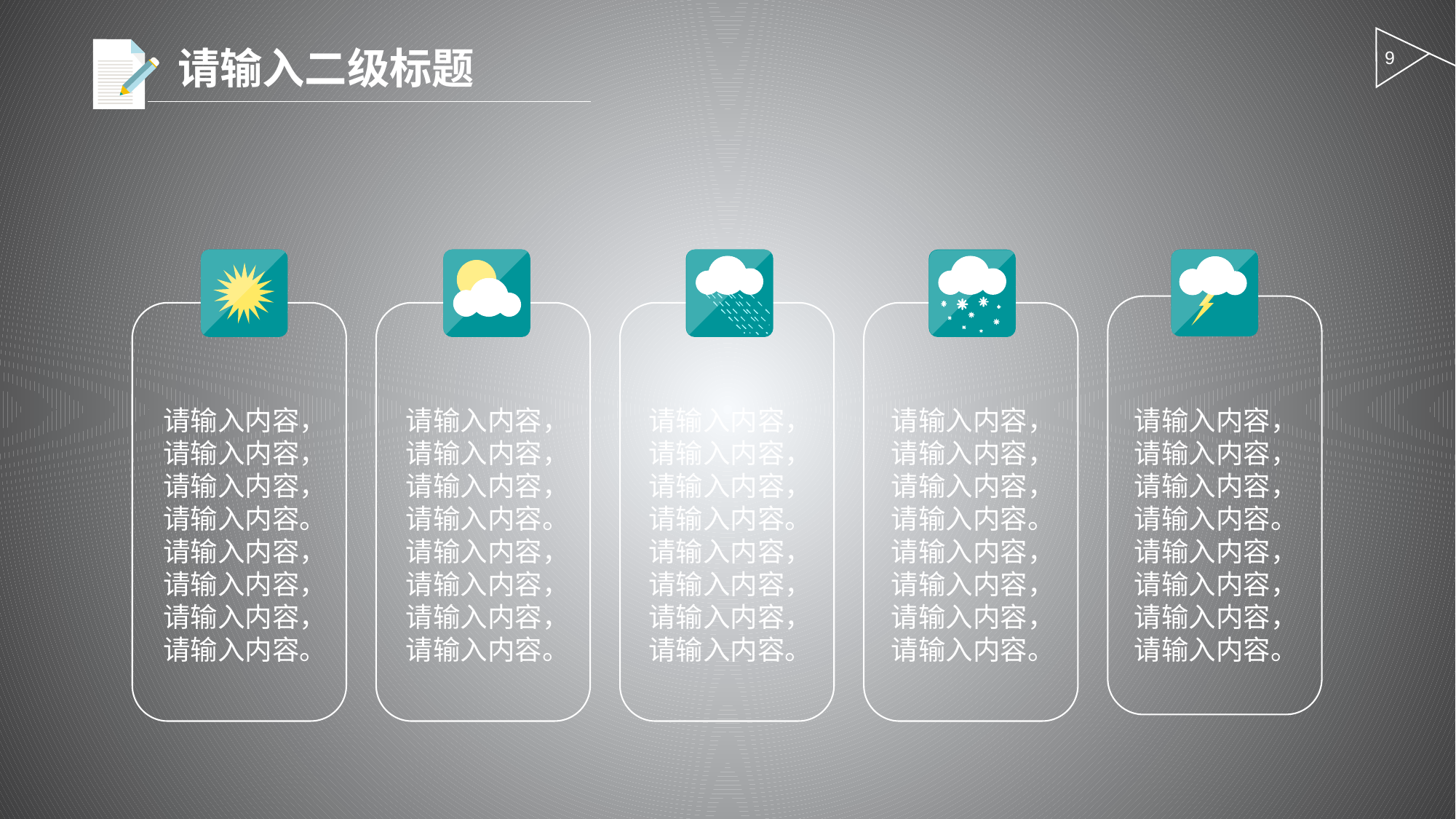

请输入二级标题
9

请输入内容，请输入内容，请输入内容，请输入内容。
请输入内容，请输入内容，请输入内容，请输入内容。
请输入内容，请输入内容，请输入内容，请输入内容。
请输入内容，请输入内容，请输入内容，请输入内容。
请输入内容，请输入内容，请输入内容，请输入内容。
请输入内容，请输入内容，请输入内容，请输入内容。
请输入内容，请输入内容，请输入内容，请输入内容。
请输入内容，请输入内容，请输入内容，请输入内容。
请输入内容，请输入内容，请输入内容，请输入内容。
请输入内容，请输入内容，请输入内容，请输入内容。